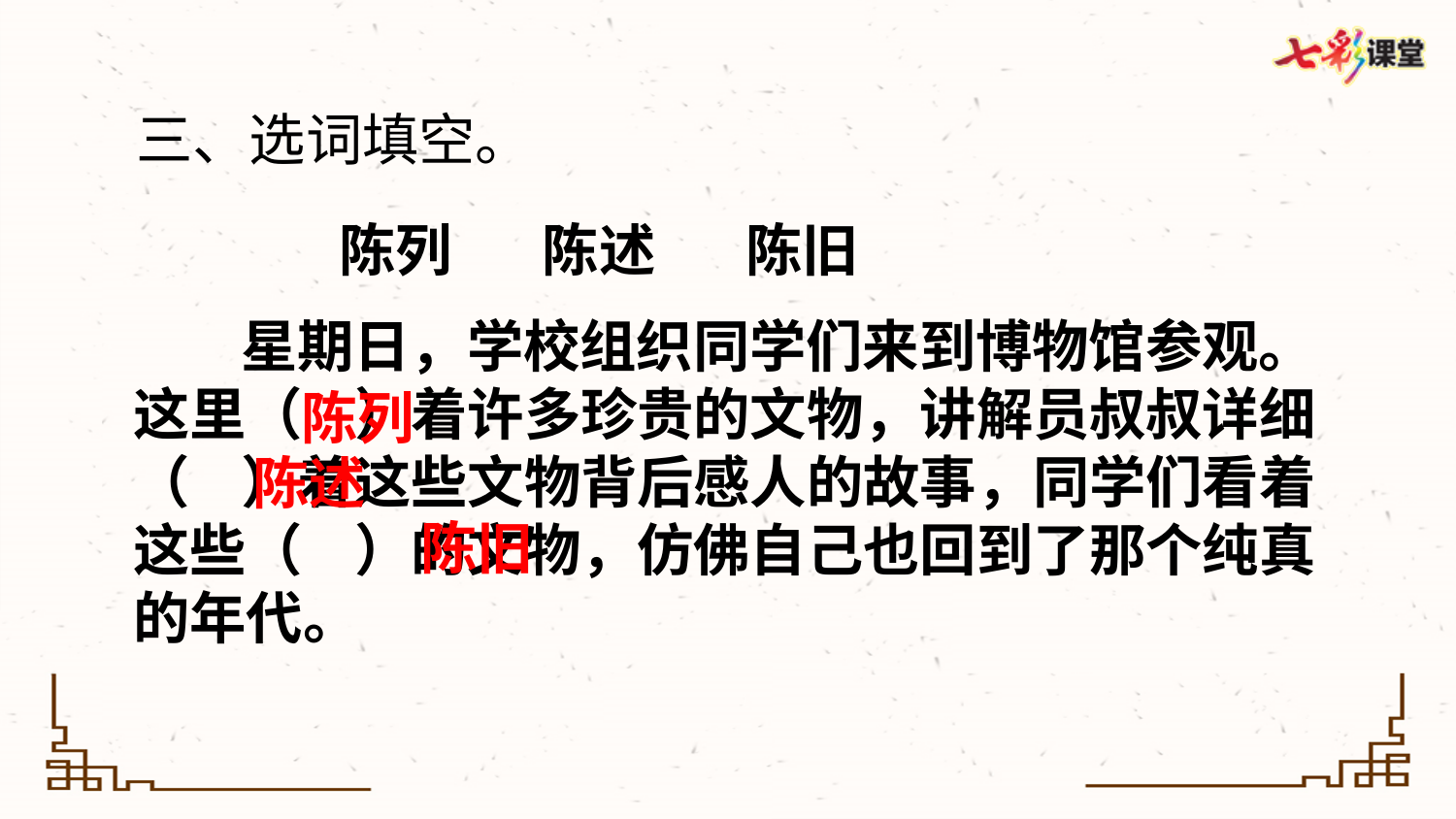

三、选词填空。
陈列       陈述       陈旧
 星期日，学校组织同学们来到博物馆参观。这里（    ）着许多珍贵的文物，讲解员叔叔详细（    ）着这些文物背后感人的故事，同学们看着这些（    ）的文物，仿佛自己也回到了那个纯真的年代。
陈列
陈述
陈旧